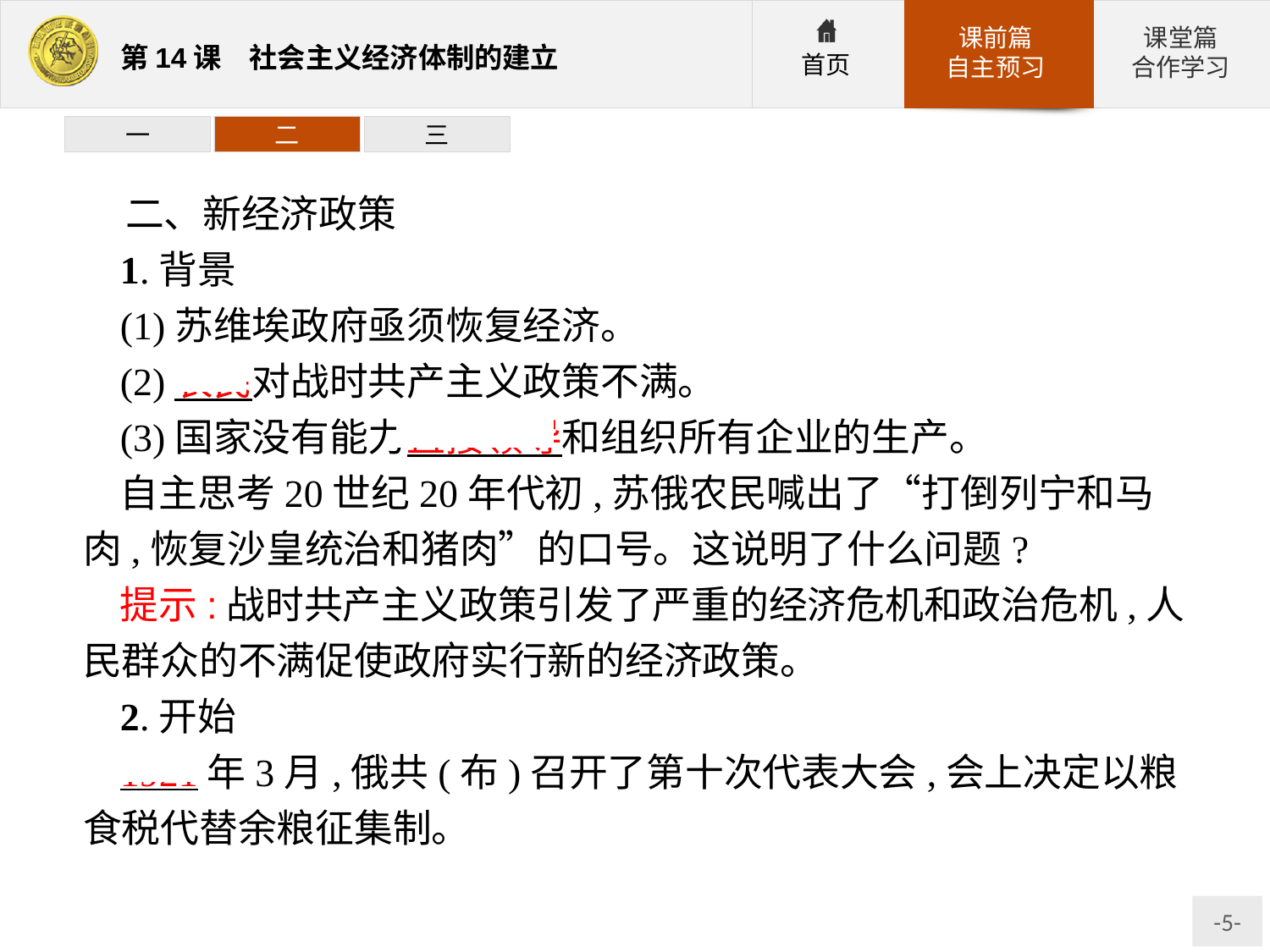

一
二
三
二、新经济政策
1.背景
(1)苏维埃政府亟须恢复经济。
(2)农民对战时共产主义政策不满。
(3)国家没有能力直接领导和组织所有企业的生产。
自主思考20世纪20年代初,苏俄农民喊出了“打倒列宁和马肉,恢复沙皇统治和猪肉”的口号。这说明了什么问题?
提示:战时共产主义政策引发了严重的经济危机和政治危机,人民群众的不满促使政府实行新的经济政策。
2.开始
1921年3月,俄共(布)召开了第十次代表大会,会上决定以粮食税代替余粮征集制。